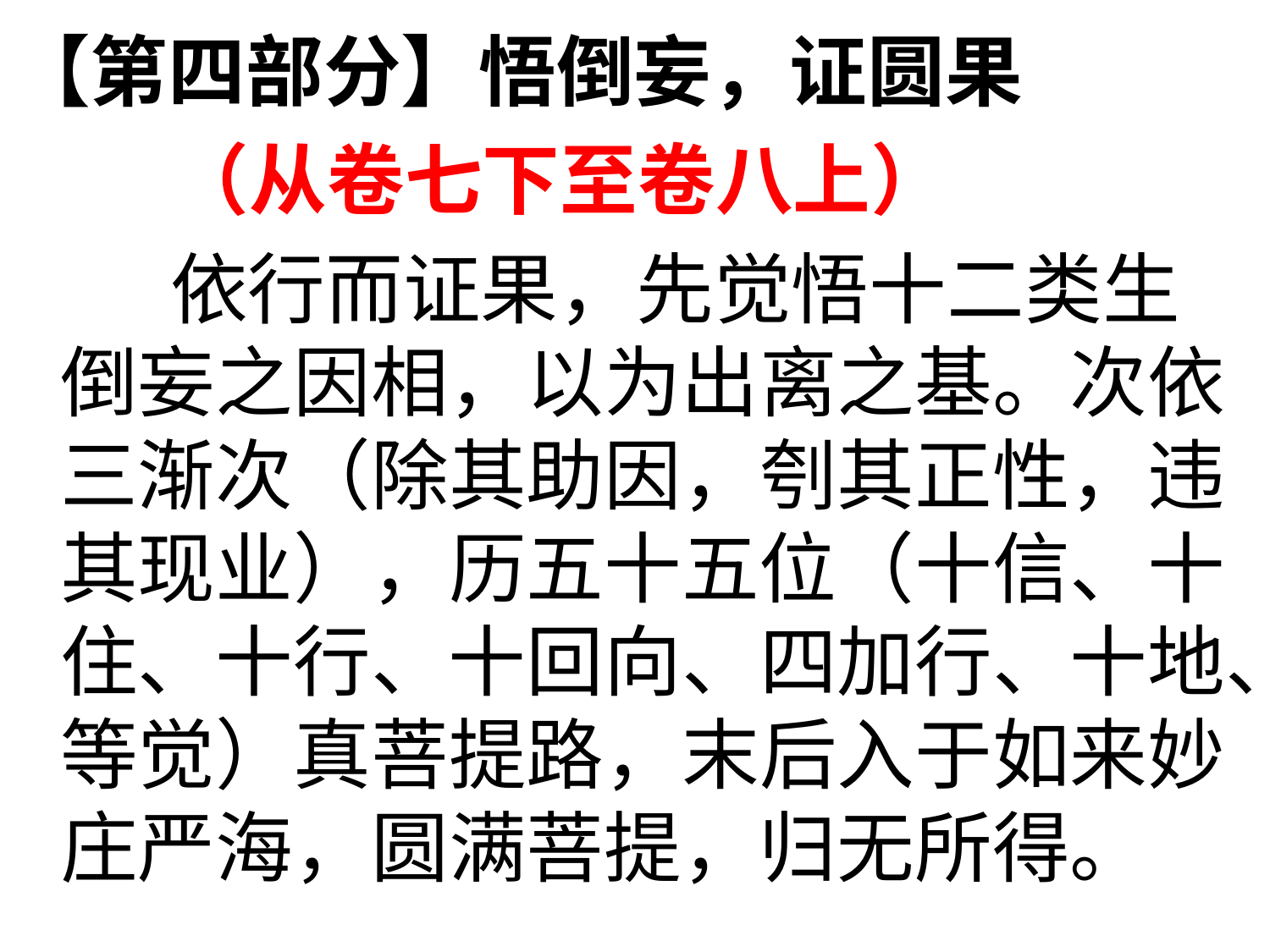

【第四部分】悟倒妄，证圆果
        （从卷七下至卷八上）
        依行而证果，先觉悟十二类生倒妄之因相，以为出离之基。次依三渐次（除其助因，刳其正性，违其现业），历五十五位（十信、十住、十行、十回向、四加行、十地、等觉）真菩提路，末后入于如来妙庄严海，圆满菩提，归无所得。